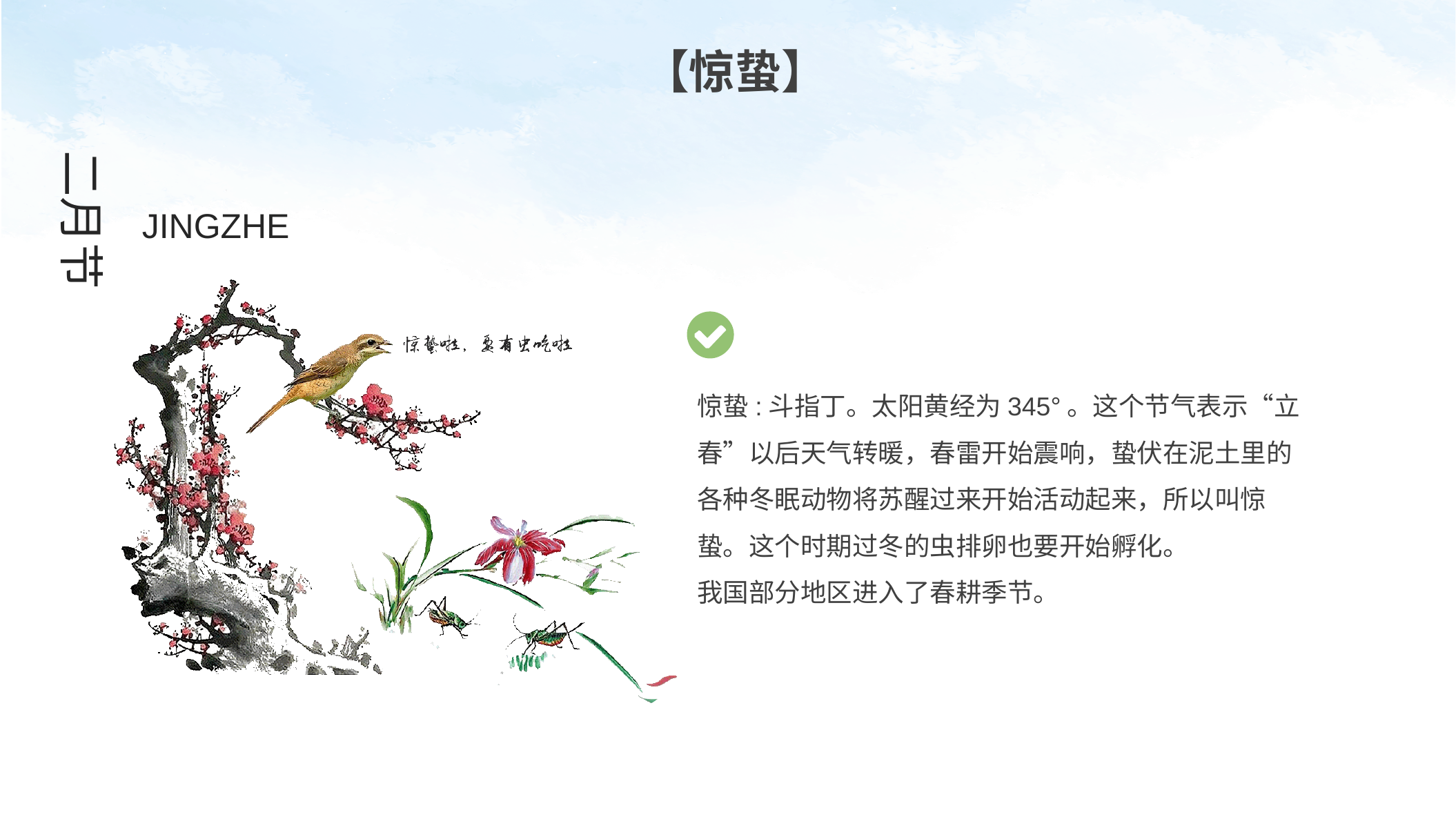

【惊蛰】

二月节
JINGZHE

惊蛰:斗指丁。太阳黄经为345°。这个节气表示“立春”以后天气转暖，春雷开始震响，蛰伏在泥土里的各种冬眠动物将苏醒过来开始活动起来，所以叫惊蛰。这个时期过冬的虫排卵也要开始孵化。
我国部分地区进入了春耕季节。